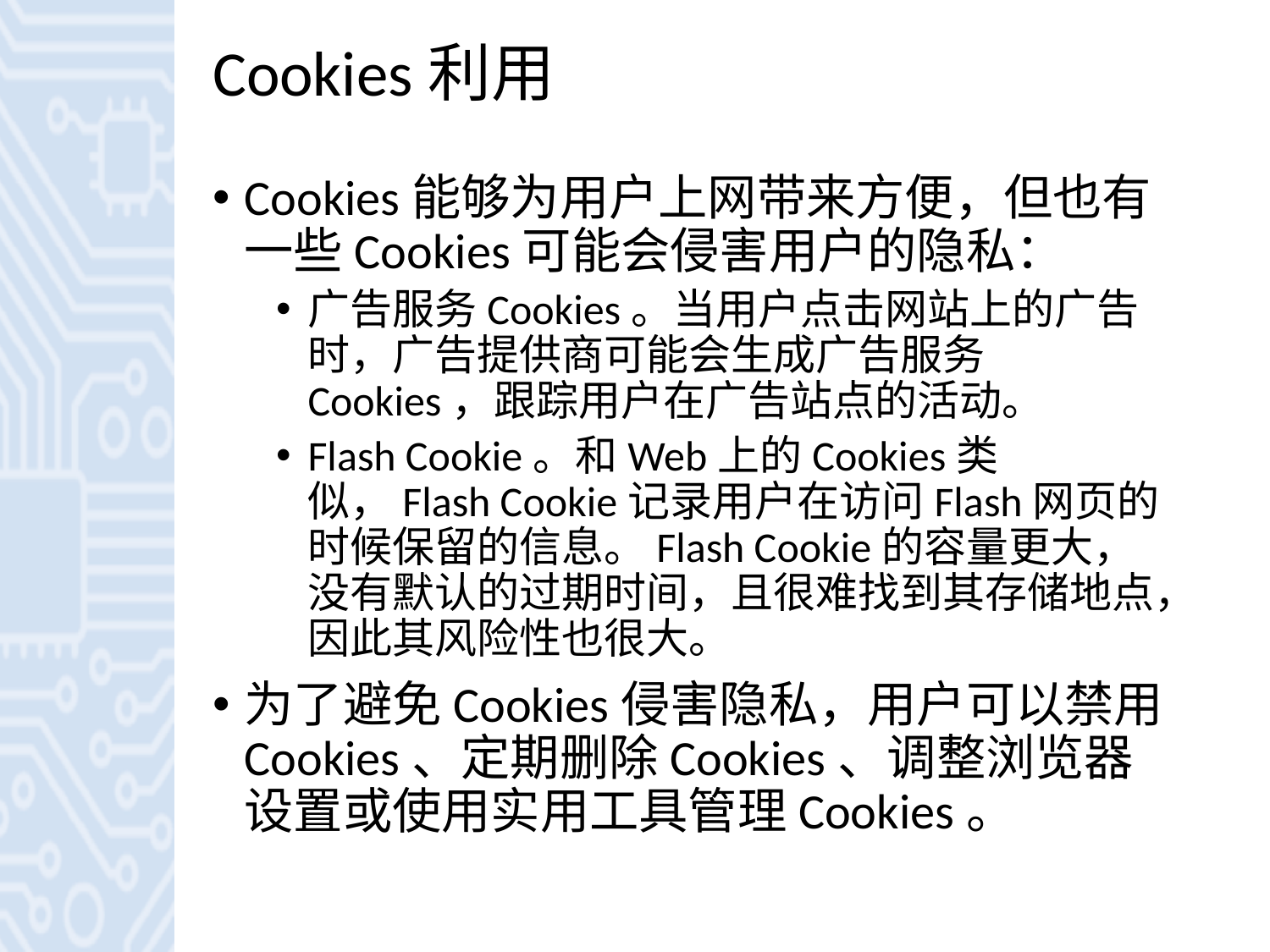

# Cookies利用
Cookies能够为用户上网带来方便，但也有一些Cookies可能会侵害用户的隐私：
广告服务Cookies。当用户点击网站上的广告时，广告提供商可能会生成广告服务Cookies，跟踪用户在广告站点的活动。
Flash Cookie。和Web上的Cookies类似，Flash Cookie记录用户在访问Flash网页的时候保留的信息。Flash Cookie的容量更大，没有默认的过期时间，且很难找到其存储地点，因此其风险性也很大。
为了避免Cookies侵害隐私，用户可以禁用Cookies、定期删除Cookies、调整浏览器设置或使用实用工具管理Cookies。